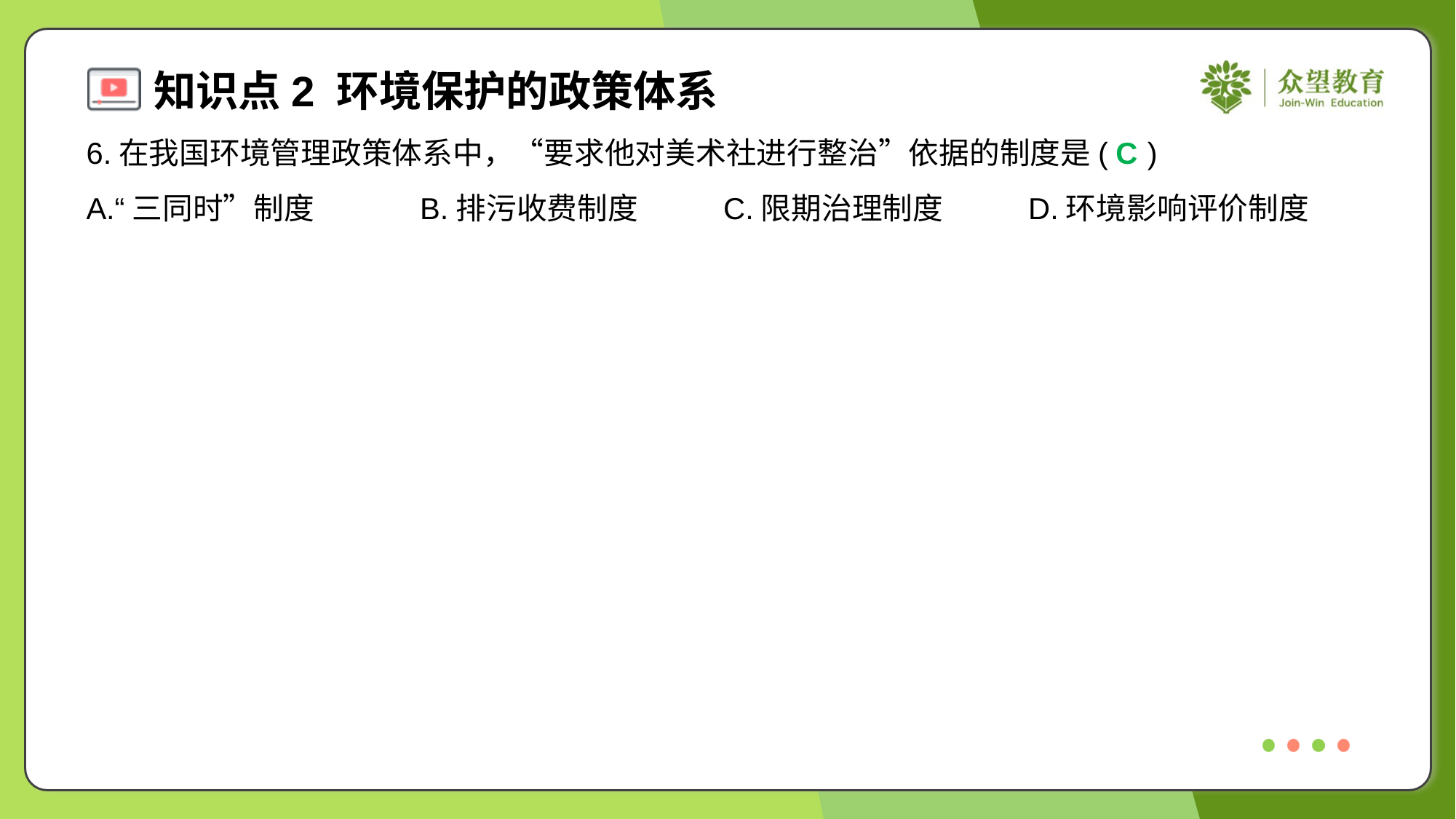

6.在我国环境管理政策体系中，“要求他对美术社进行整治”依据的制度是(     )
C
A.“三同时”制度	B.排污收费制度	C.限期治理制度	D.环境影响评价制度